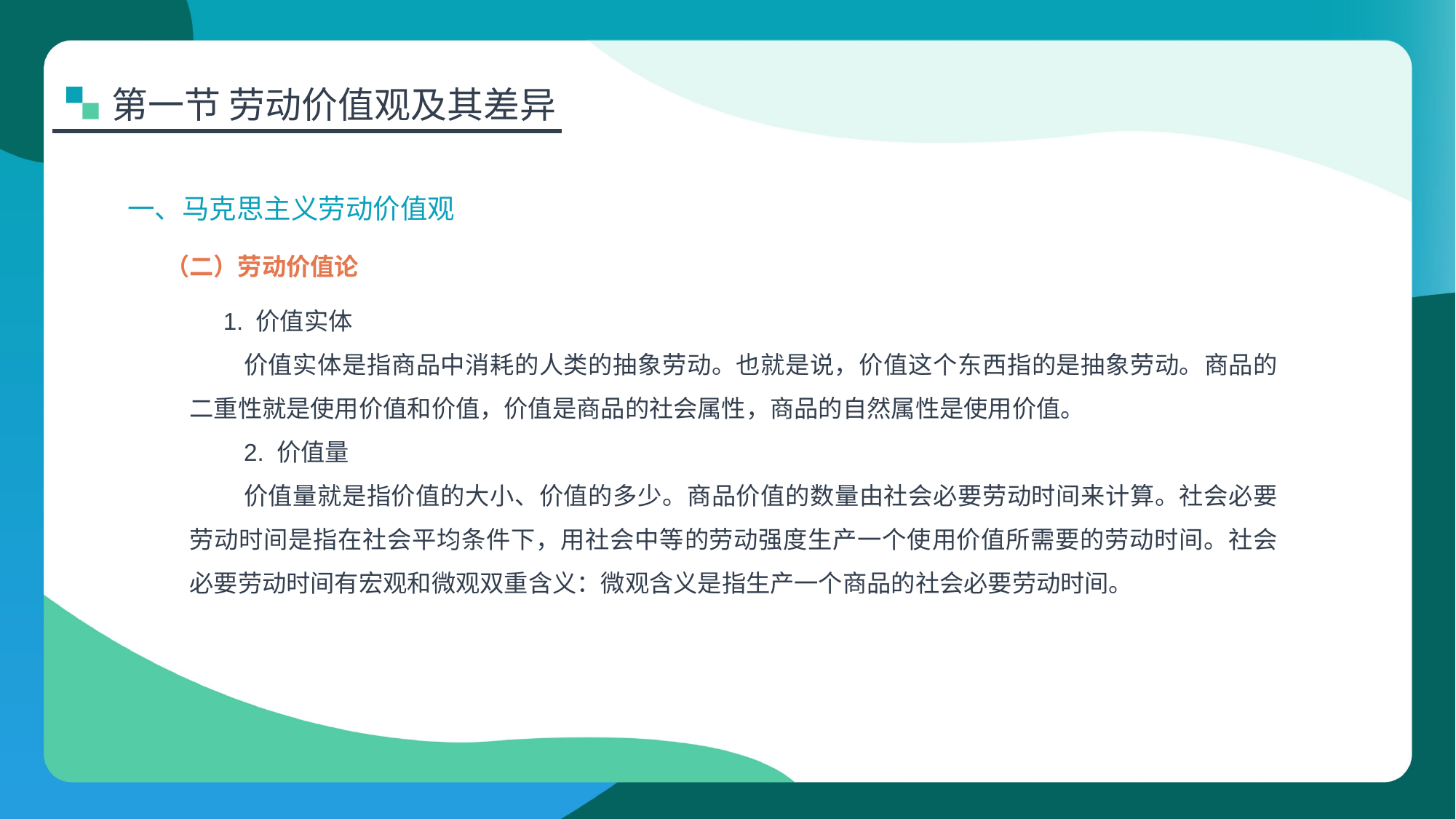

第一节 劳动价值观及其差异

一、马克思主义劳动价值观
（二）劳动价值论
     1. 价值实体
价值实体是指商品中消耗的人类的抽象劳动。也就是说，价值这个东西指的是抽象劳动。商品的二重性就是使用价值和价值，价值是商品的社会属性，商品的自然属性是使用价值。
2. 价值量
价值量就是指价值的大小、价值的多少。商品价值的数量由社会必要劳动时间来计算。社会必要劳动时间是指在社会平均条件下，用社会中等的劳动强度生产一个使用价值所需要的劳动时间。社会必要劳动时间有宏观和微观双重含义：微观含义是指生产一个商品的社会必要劳动时间。